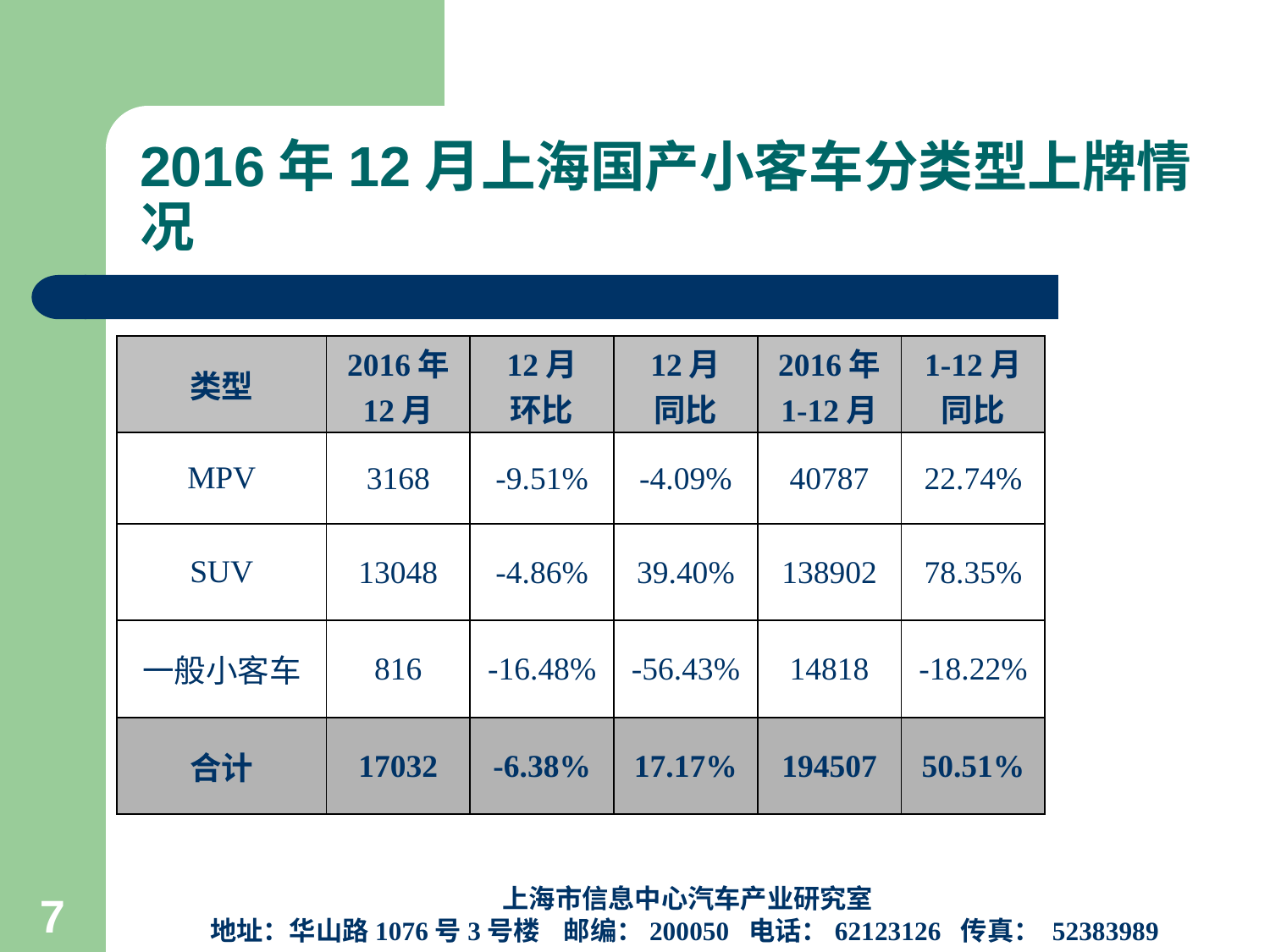

# 2016年12月上海国产小客车分类型上牌情况
| 类型 | 2016年 12月 | 12月 环比 | 12月 同比 | 2016年 1-12月 | 1-12月 同比 |
| --- | --- | --- | --- | --- | --- |
| MPV | 3168 | -9.51% | -4.09% | 40787 | 22.74% |
| SUV | 13048 | -4.86% | 39.40% | 138902 | 78.35% |
| 一般小客车 | 816 | -16.48% | -56.43% | 14818 | -18.22% |
| 合计 | 17032 | -6.38% | 17.17% | 194507 | 50.51% |
上海市信息中心汽车产业研究室
地址：华山路1076号3号楼    邮编：200050  电话：62123126  传真： 52383989
7